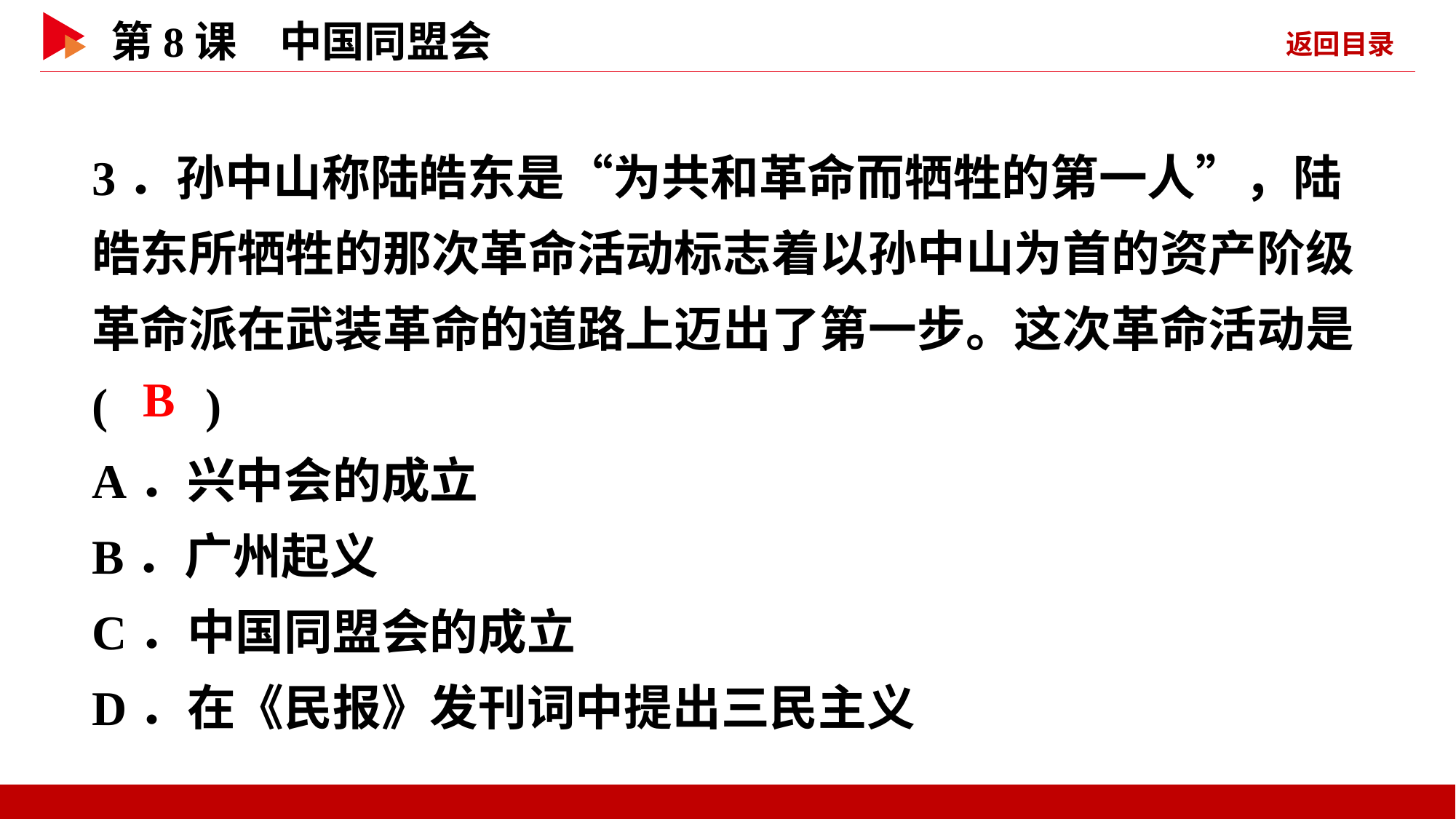

3．孙中山称陆皓东是“为共和革命而牺牲的第一人”，陆皓东所牺牲的那次革命活动标志着以孙中山为首的资产阶级革命派在武装革命的道路上迈出了第一步。这次革命活动是(        )
A．兴中会的成立
B．广州起义
C．中国同盟会的成立
D．在《民报》发刊词中提出三民主义
   B